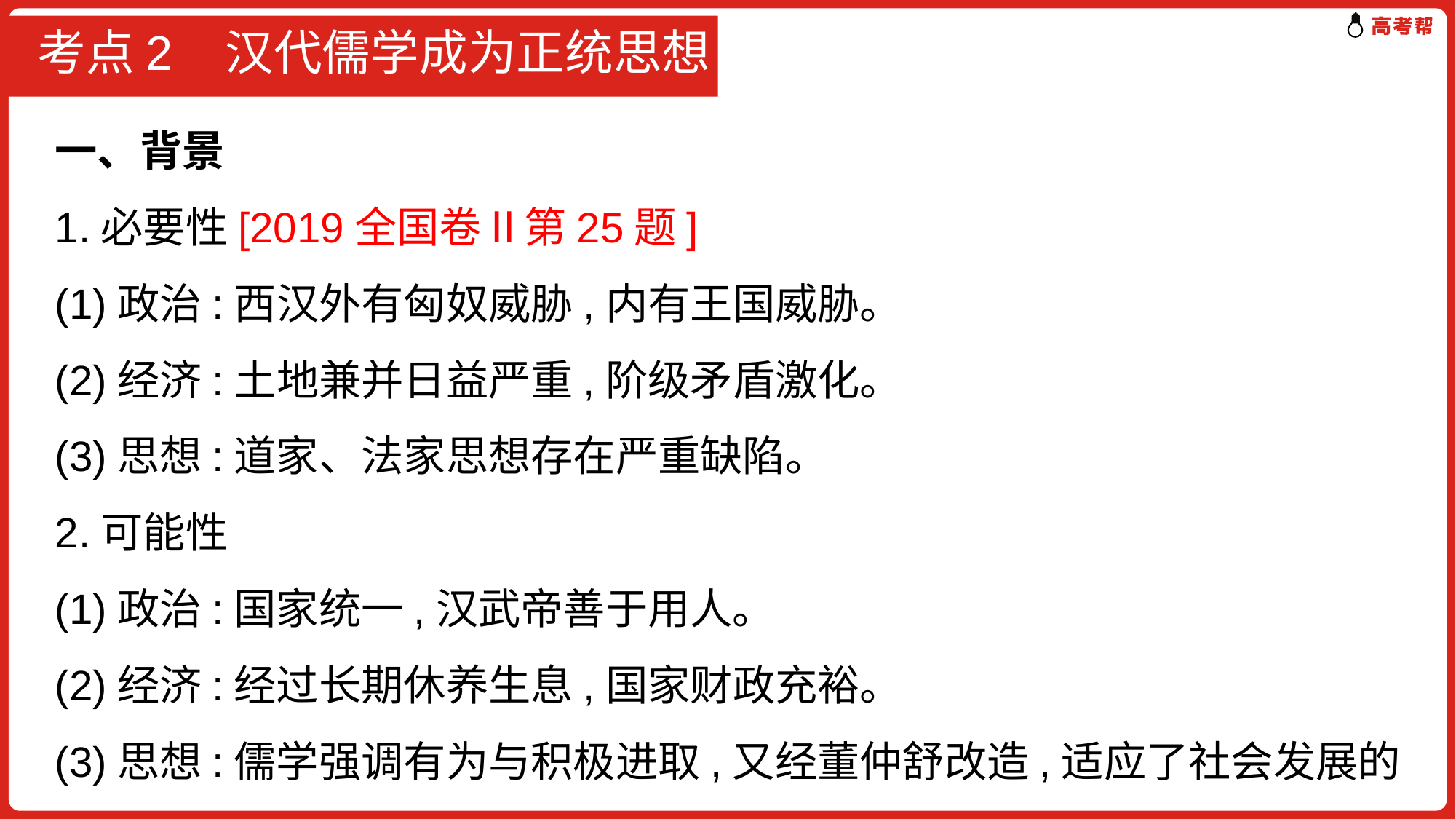

# 考点2   汉代儒学成为正统思想
一、背景
1.必要性[2019全国卷Ⅱ第25题]
(1)政治:西汉外有匈奴威胁,内有王国威胁。
(2)经济:土地兼并日益严重,阶级矛盾激化。
(3)思想:道家、法家思想存在严重缺陷。
2.可能性
(1)政治:国家统一,汉武帝善于用人。
(2)经济:经过长期休养生息,国家财政充裕。
(3)思想:儒学强调有为与积极进取,又经董仲舒改造,适应了社会发展的需要。